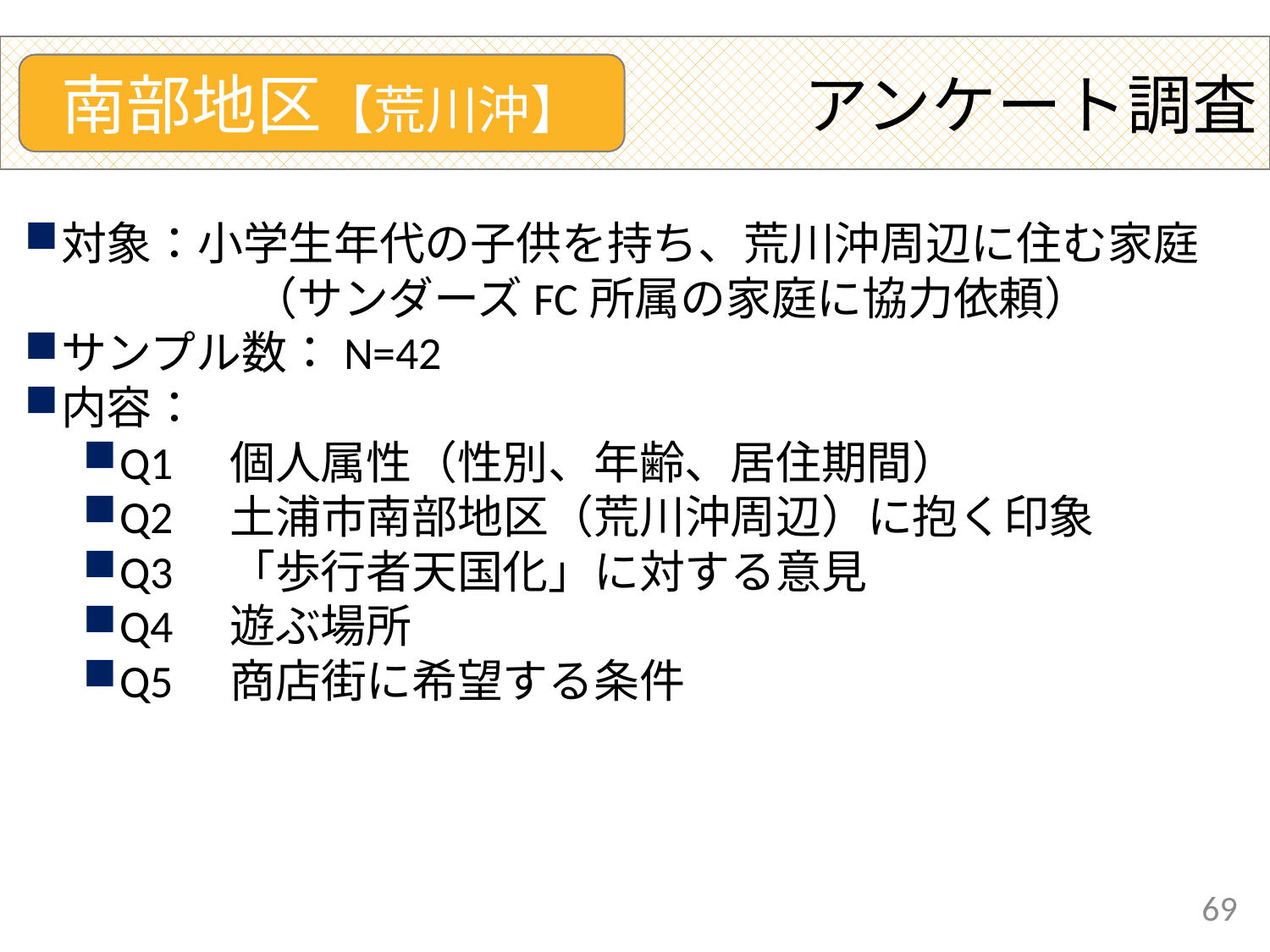

アンケート調査
南部地区【荒川沖】
対象：小学生年代の子供を持ち、荒川沖周辺に住む家庭
　　　　　（サンダーズFC所属の家庭に協力依頼）
サンプル数：N=42
内容：
Q1　個人属性（性別、年齢、居住期間）
Q2　土浦市南部地区（荒川沖周辺）に抱く印象
Q3　「歩行者天国化」に対する意見
Q4　遊ぶ場所
Q5　商店街に希望する条件
69